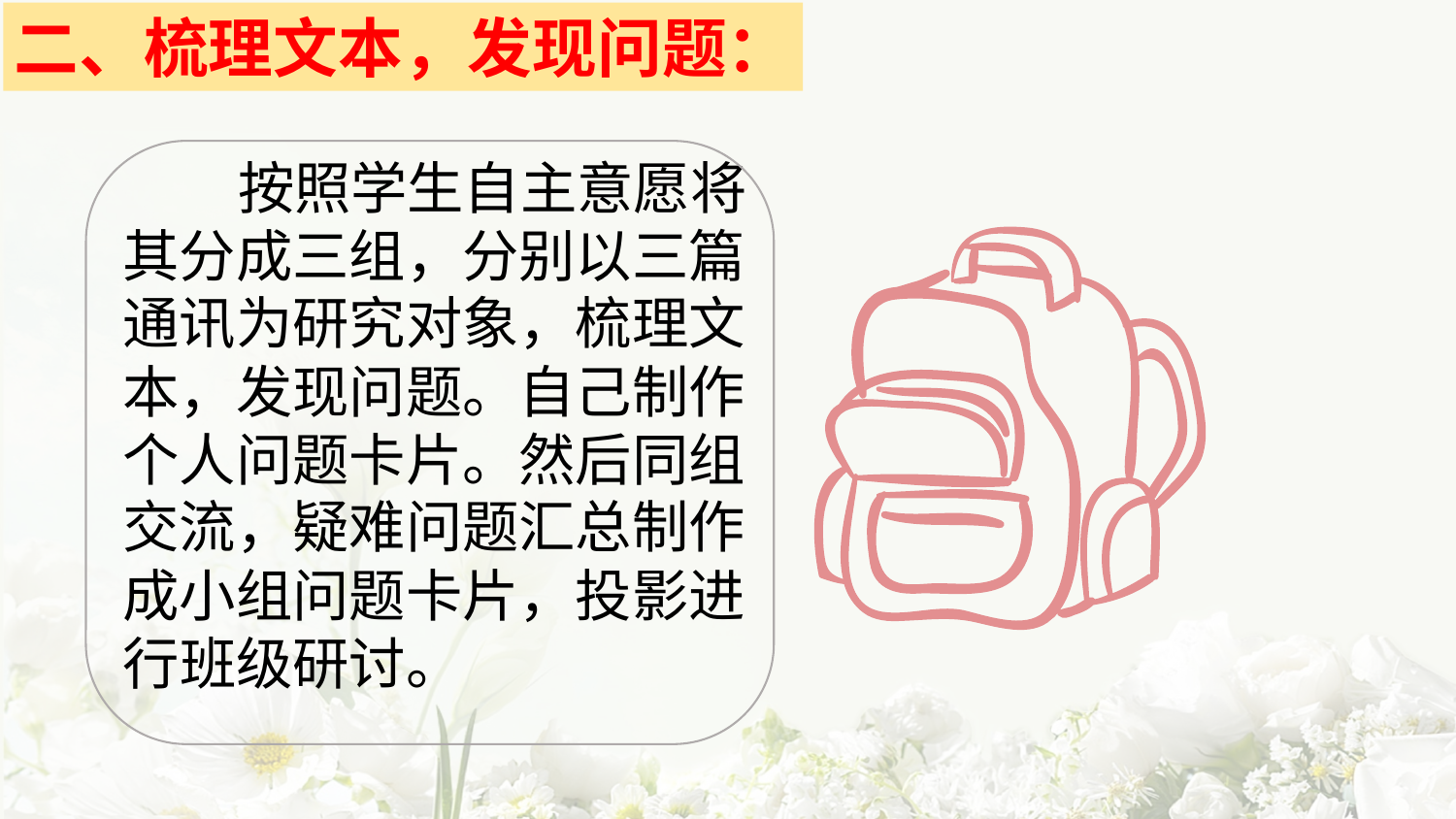

二、梳理文本，发现问题：

        按照学生自主意愿将其分成三组，分别以三篇通讯为研究对象，梳理文本，发现问题。自己制作个人问题卡片。然后同组交流，疑难问题汇总制作成小组问题卡片，投影进行班级研讨。